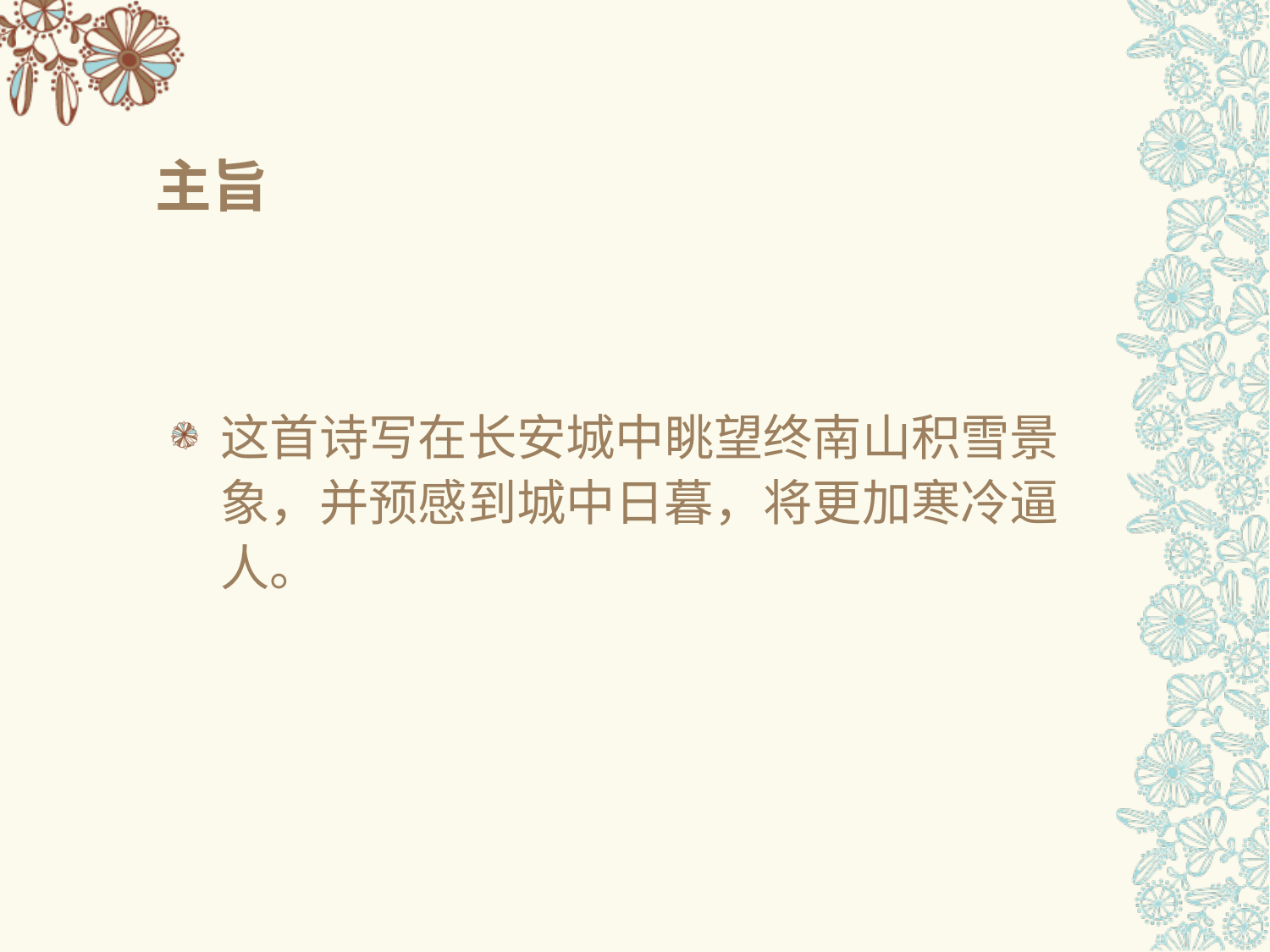

# 主旨
这首诗写在长安城中眺望终南山积雪景象，并预感到城中日暮，将更加寒冷逼人。